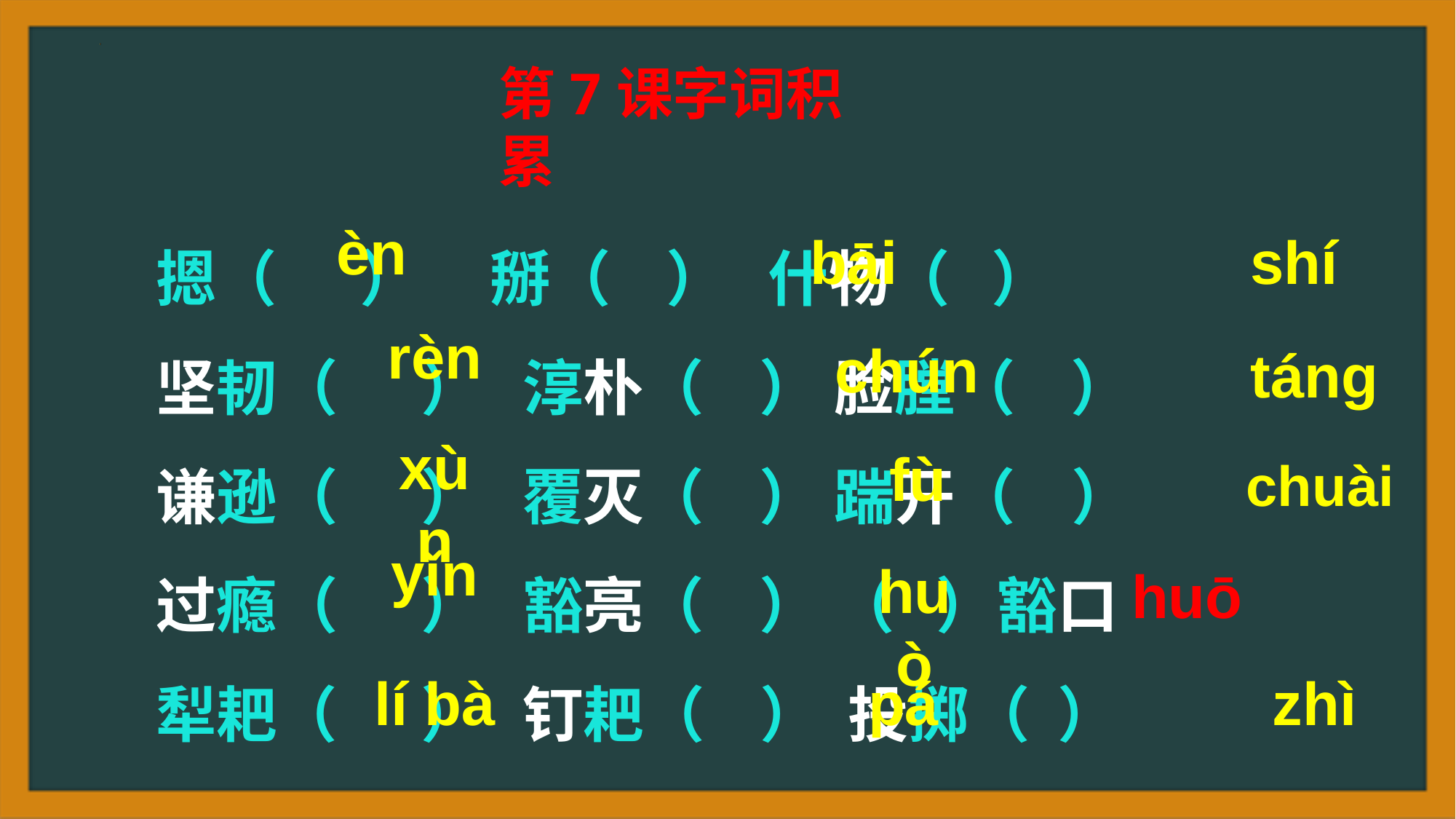

第7课字词积累
摁（      ）     掰（    ）   什物（   ）
坚韧（      ）   淳朴（    ） 脸膛（    ）
谦逊（      ）   覆灭（    ） 踹开（    ）
过瘾（      ）   豁亮（    ） （   ）豁口
犁耙（      ）   钉耙（    ）  投掷（  ）
èn
bāi
shí
rèn
chún
tánɡ
xùn
fù
chuài
yǐn
huò
huō
 pá
lí bà
zhì